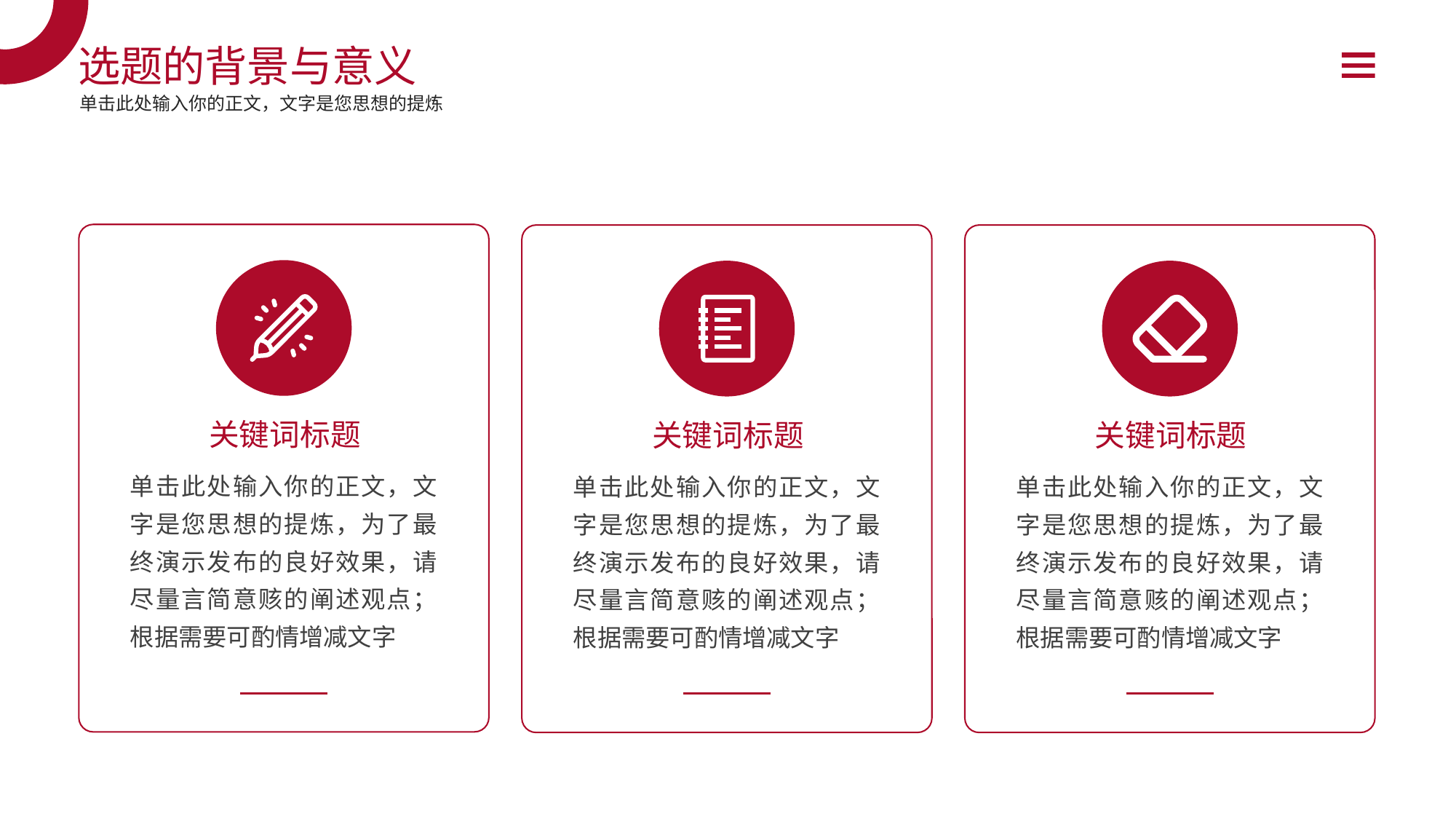

选题的背景与意义
单击此处输入你的正文，文字是您思想的提炼

关键词标题
单击此处输入你的正文，文字是您思想的提炼，为了最终演示发布的良好效果，请尽量言简意赅的阐述观点；根据需要可酌情增减文字

关键词标题
单击此处输入你的正文，文字是您思想的提炼，为了最终演示发布的良好效果，请尽量言简意赅的阐述观点；根据需要可酌情增减文字

关键词标题
单击此处输入你的正文，文字是您思想的提炼，为了最终演示发布的良好效果，请尽量言简意赅的阐述观点；根据需要可酌情增减文字